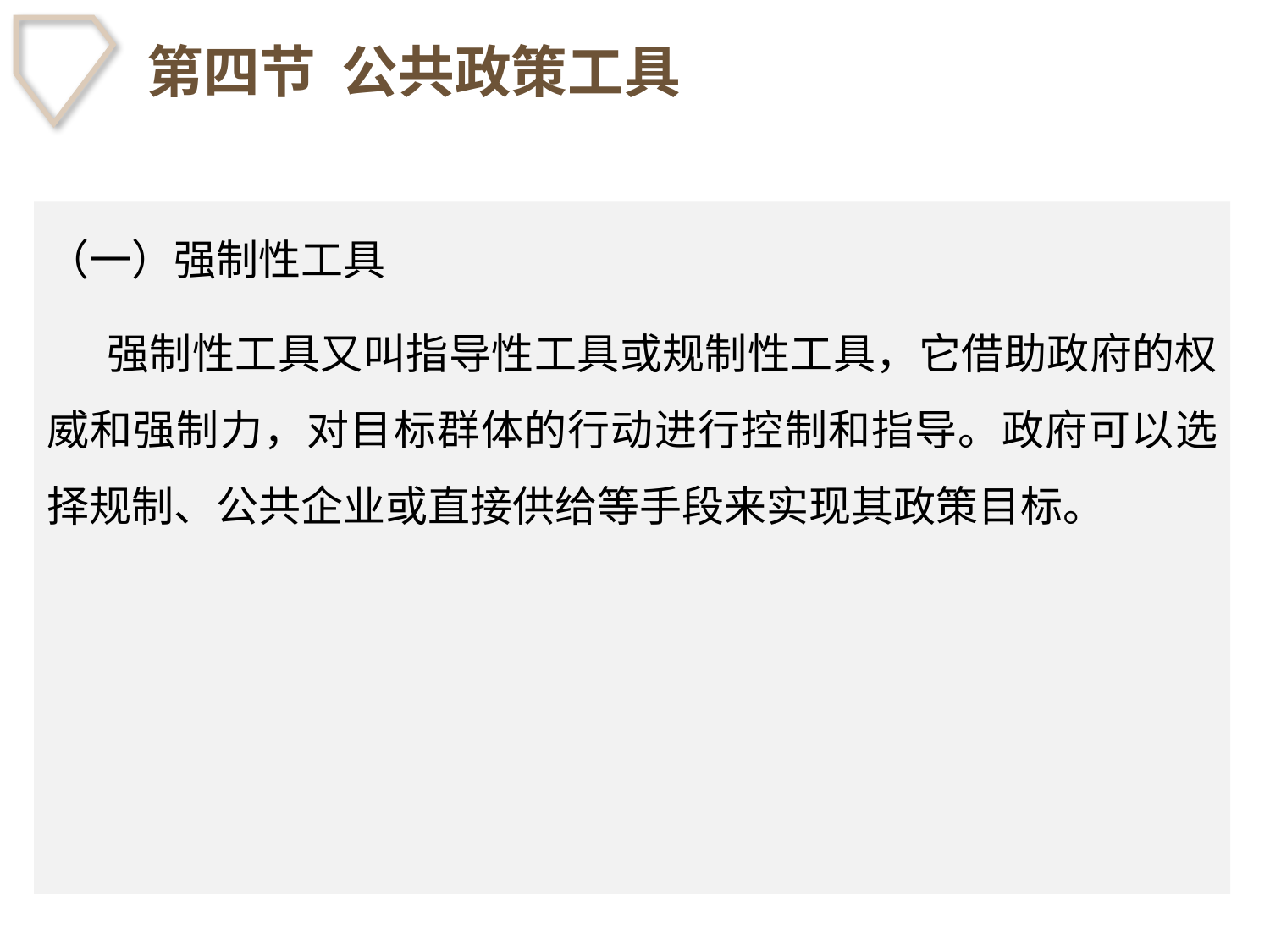

# 第四节  公共政策工具
（一）强制性工具
     强制性工具又叫指导性工具或规制性工具，它借助政府的权威和强制力，对目标群体的行动进行控制和指导。政府可以选择规制、公共企业或直接供给等手段来实现其政策目标。